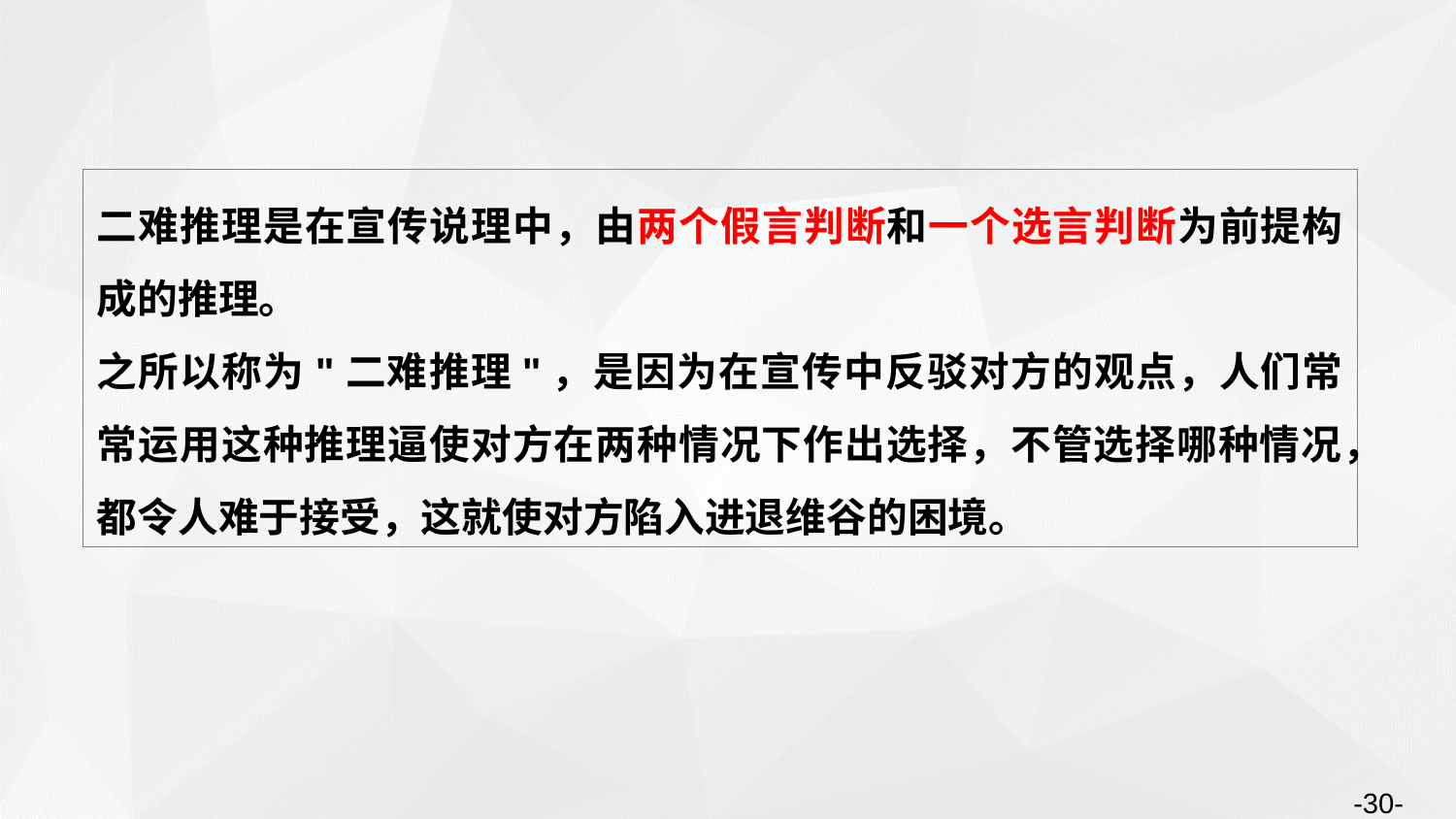

二难推理是在宣传说理中，由两个假言判断和一个选言判断为前提构成的推理。
之所以称为"二难推理"，是因为在宣传中反驳对方的观点，人们常常运用这种推理逼使对方在两种情况下作出选择，不管选择哪种情况，都令人难于接受，这就使对方陷入进退维谷的困境。
-30-